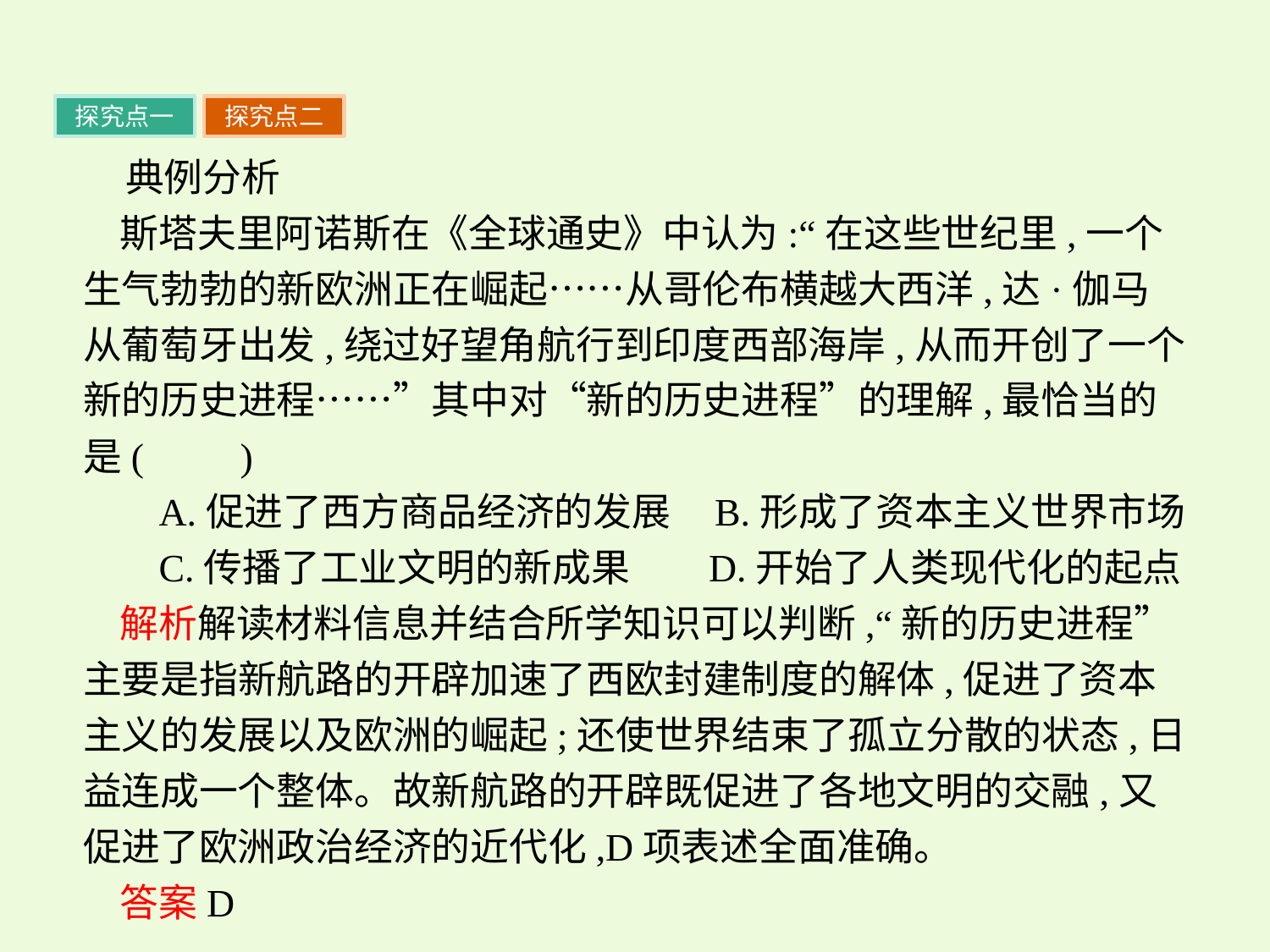

探究点一
探究点二
典例分析
斯塔夫里阿诺斯在《全球通史》中认为:“在这些世纪里,一个生气勃勃的新欧洲正在崛起……从哥伦布横越大西洋,达·伽马从葡萄牙出发,绕过好望角航行到印度西部海岸,从而开创了一个新的历史进程……”其中对“新的历史进程”的理解,最恰当的是(　　)
    A.促进了西方商品经济的发展    B.形成了资本主义世界市场
    C.传播了工业文明的新成果        D.开始了人类现代化的起点
解析解读材料信息并结合所学知识可以判断,“新的历史进程”主要是指新航路的开辟加速了西欧封建制度的解体,促进了资本主义的发展以及欧洲的崛起;还使世界结束了孤立分散的状态,日益连成一个整体。故新航路的开辟既促进了各地文明的交融,又促进了欧洲政治经济的近代化,D项表述全面准确。
答案D